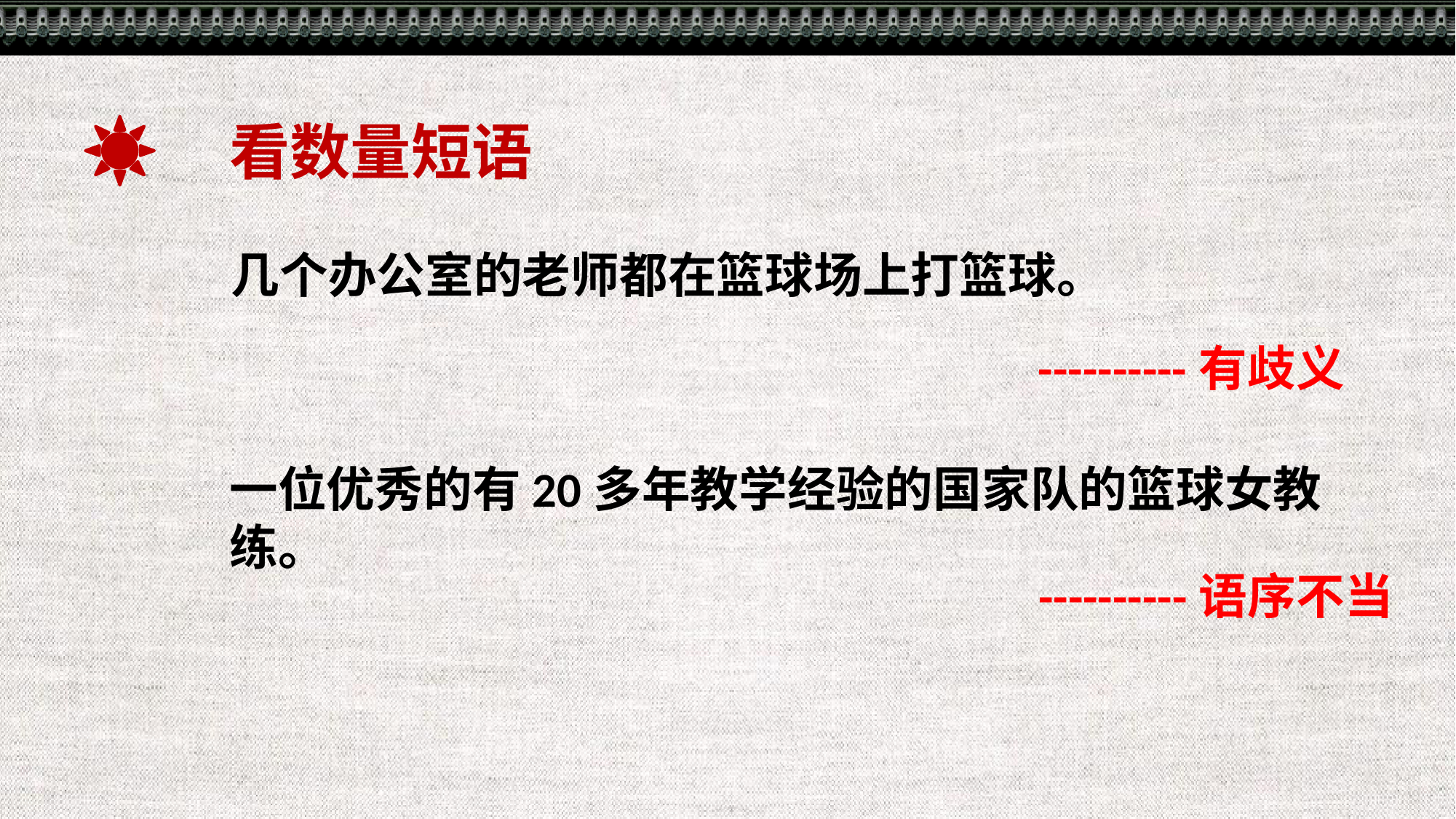

看数量短语

几个办公室的老师都在篮球场上打篮球。
----------有歧义
一位优秀的有20多年教学经验的国家队的篮球女教练。
----------语序不当